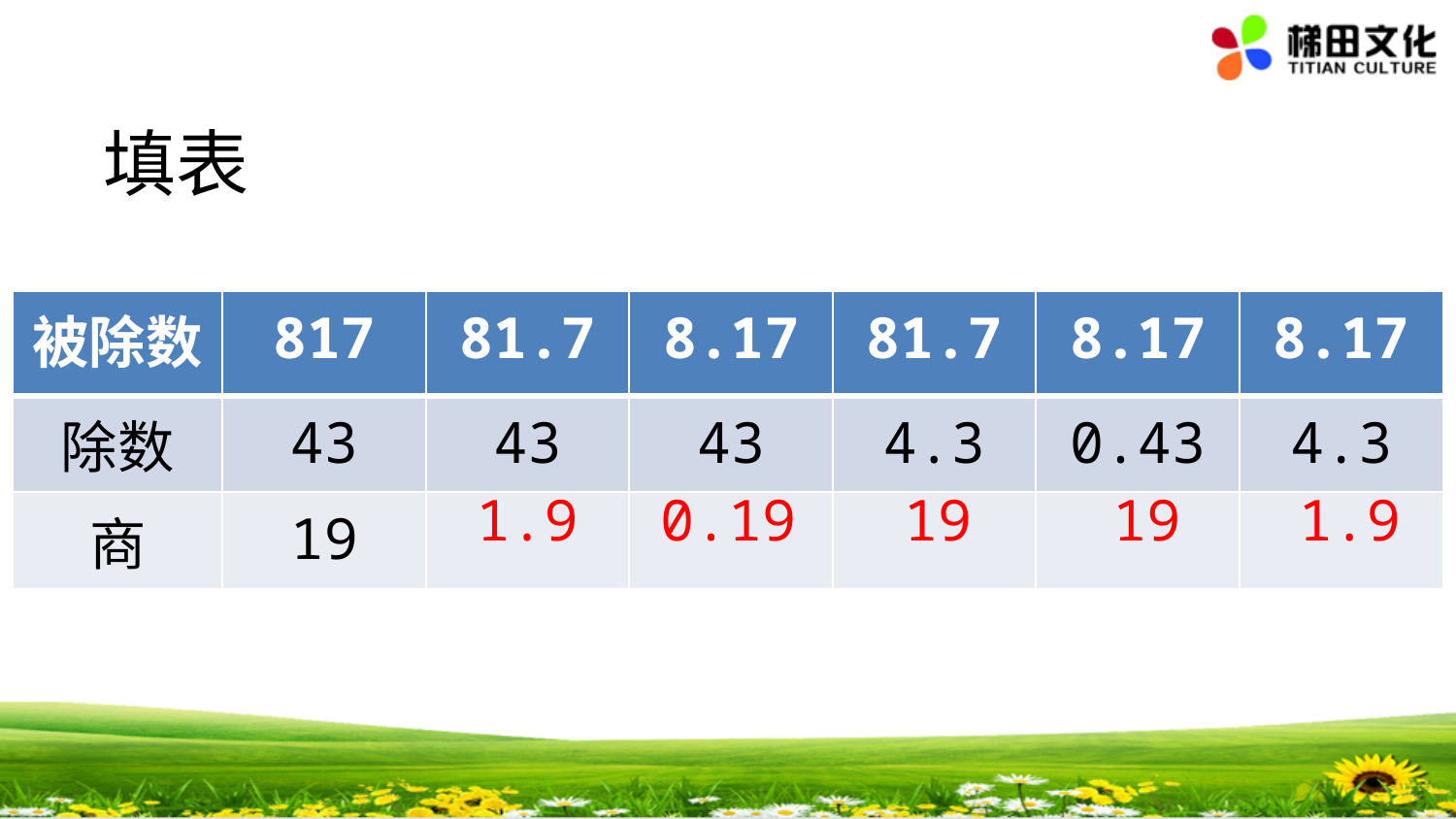

填表
| 被除数 | 817 | 81.7 | 8.17 | 81.7 | 8.17 | 8.17 |
| --- | --- | --- | --- | --- | --- | --- |
| 除数 | 43 | 43 | 43 | 4.3 | 0.43 | 4.3 |
| 商 | 19 |  |  |  |  |  |
1.9
0.19
19
19
1.9